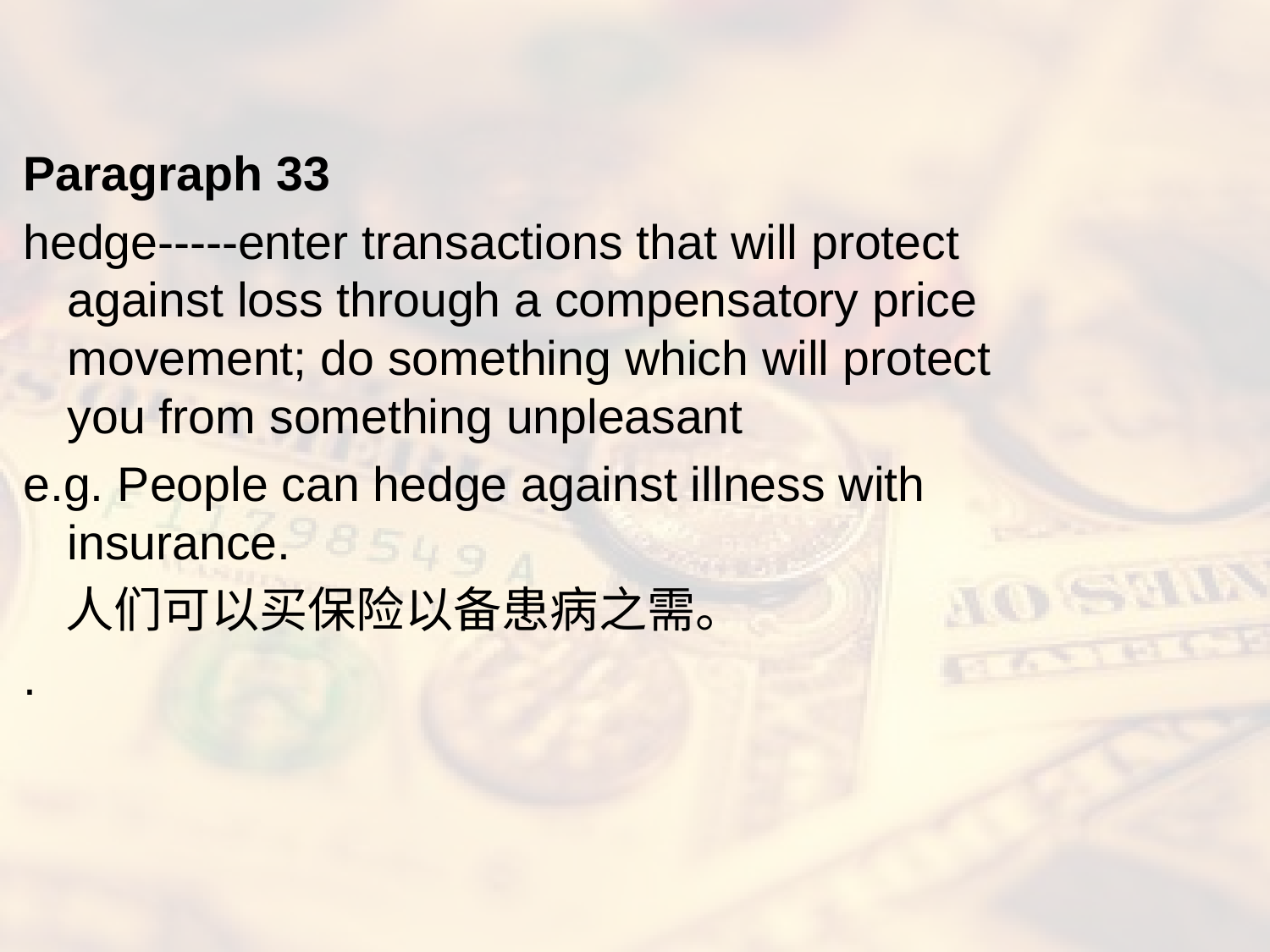

#
Paragraph 33
hedge-----enter transactions that will protect against loss through a compensatory price movement; do something which will protect you from something unpleasant
e.g. People can hedge against illness with insurance.
   人们可以买保险以备患病之需。
.